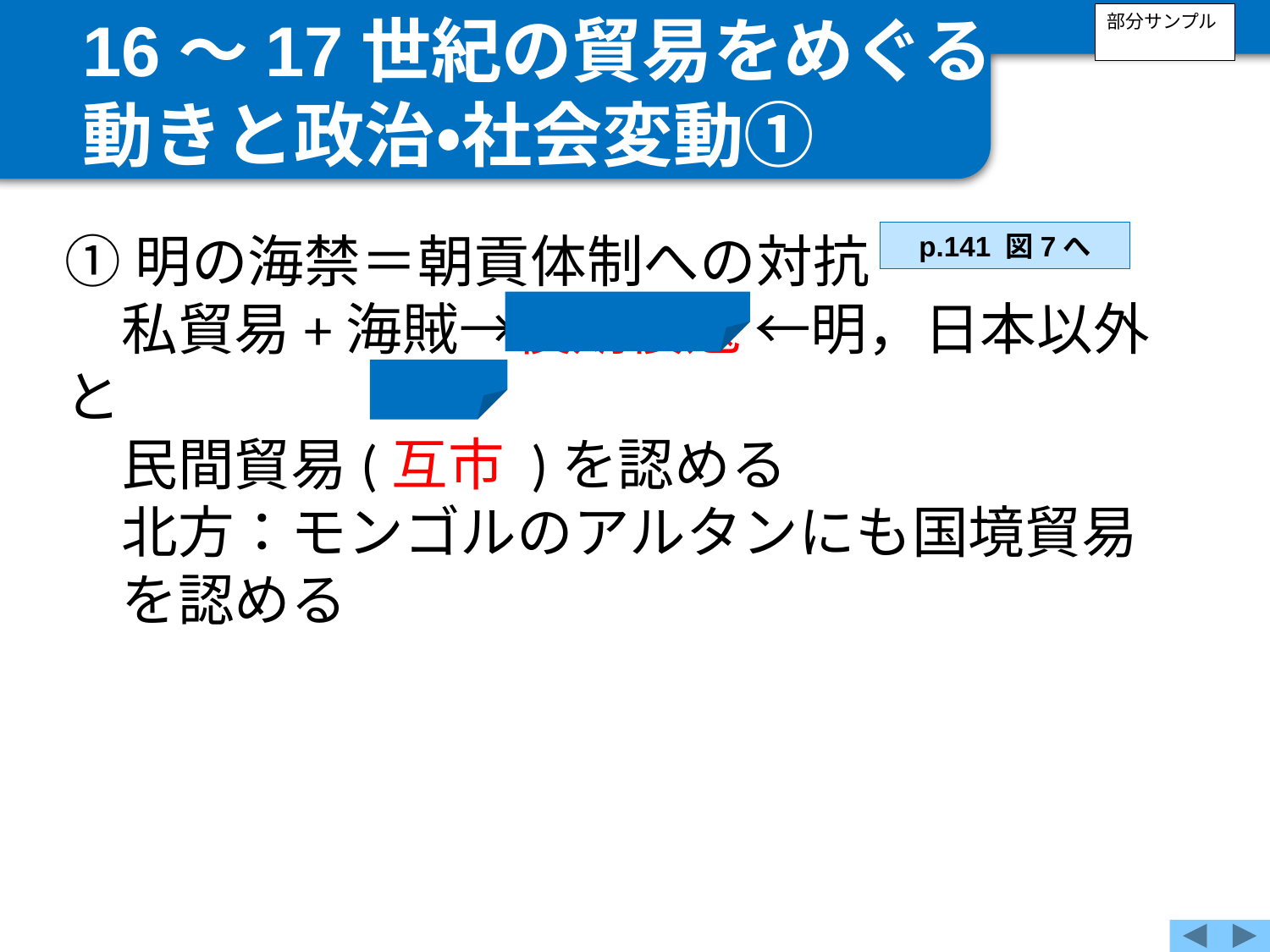

16～17世紀の貿易をめぐる
動きと政治・社会変動①
部分サンプル
①明の海禁＝朝貢体制への対抗
　私貿易+海賊→後期倭寇 ←明，日本以外と
　民間貿易(互市 )を認める
　北方：モンゴルのアルタンにも国境貿易
　を認める
p.141 図7へ